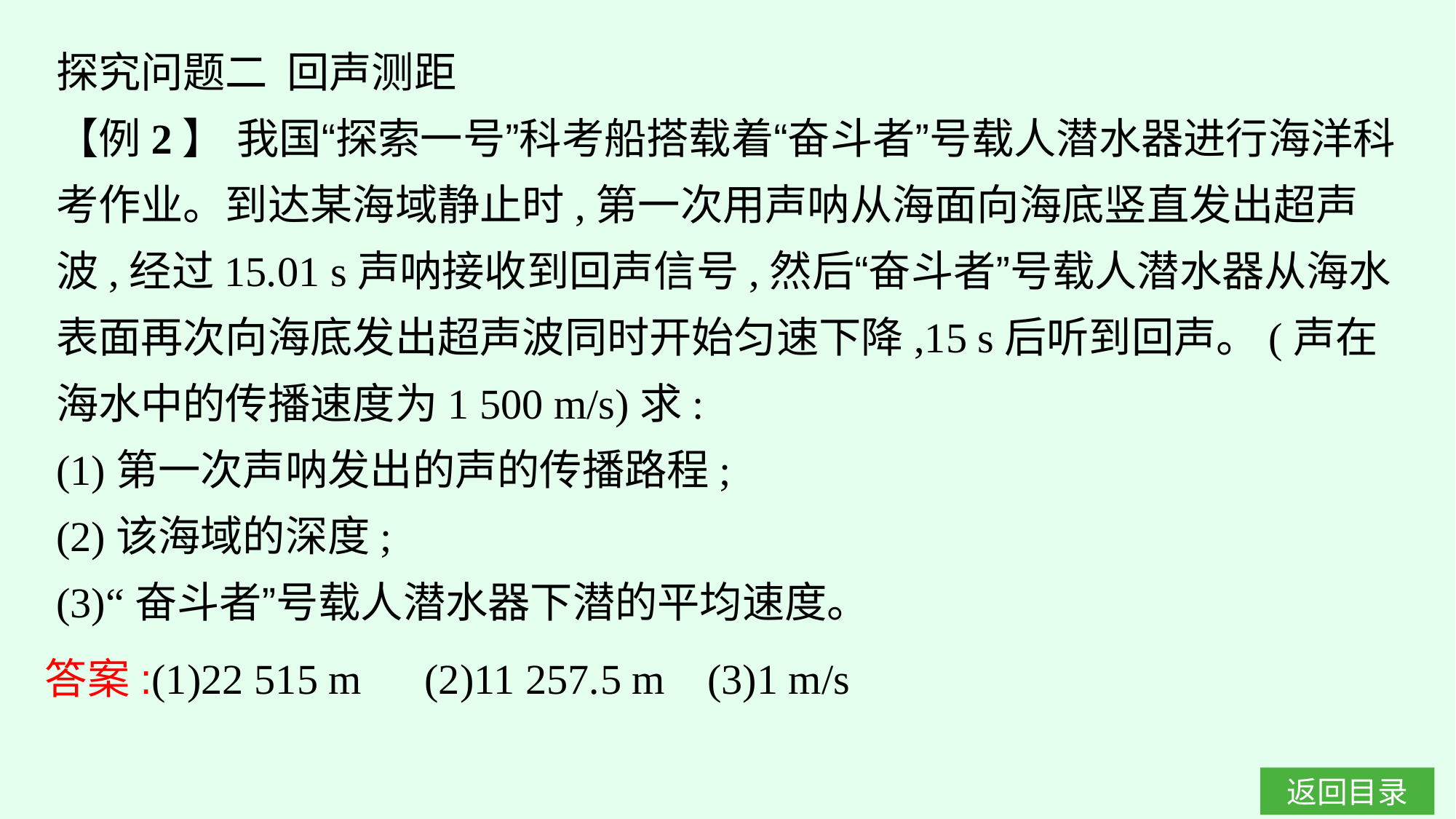

探究问题二  回声测距
【例2】 我国“探索一号”科考船搭载着“奋斗者”号载人潜水器进行海洋科考作业。到达某海域静止时,第一次用声呐从海面向海底竖直发出超声波,经过15.01 s声呐接收到回声信号,然后“奋斗者”号载人潜水器从海水表面再次向海底发出超声波同时开始匀速下降,15 s后听到回声。(声在海水中的传播速度为1 500 m/s)求:
(1)第一次声呐发出的声的传播路程;
(2)该海域的深度;
(3)“奋斗者”号载人潜水器下潜的平均速度。
答案:(1)22 515 m　(2)11 257.5 m    (3)1 m/s